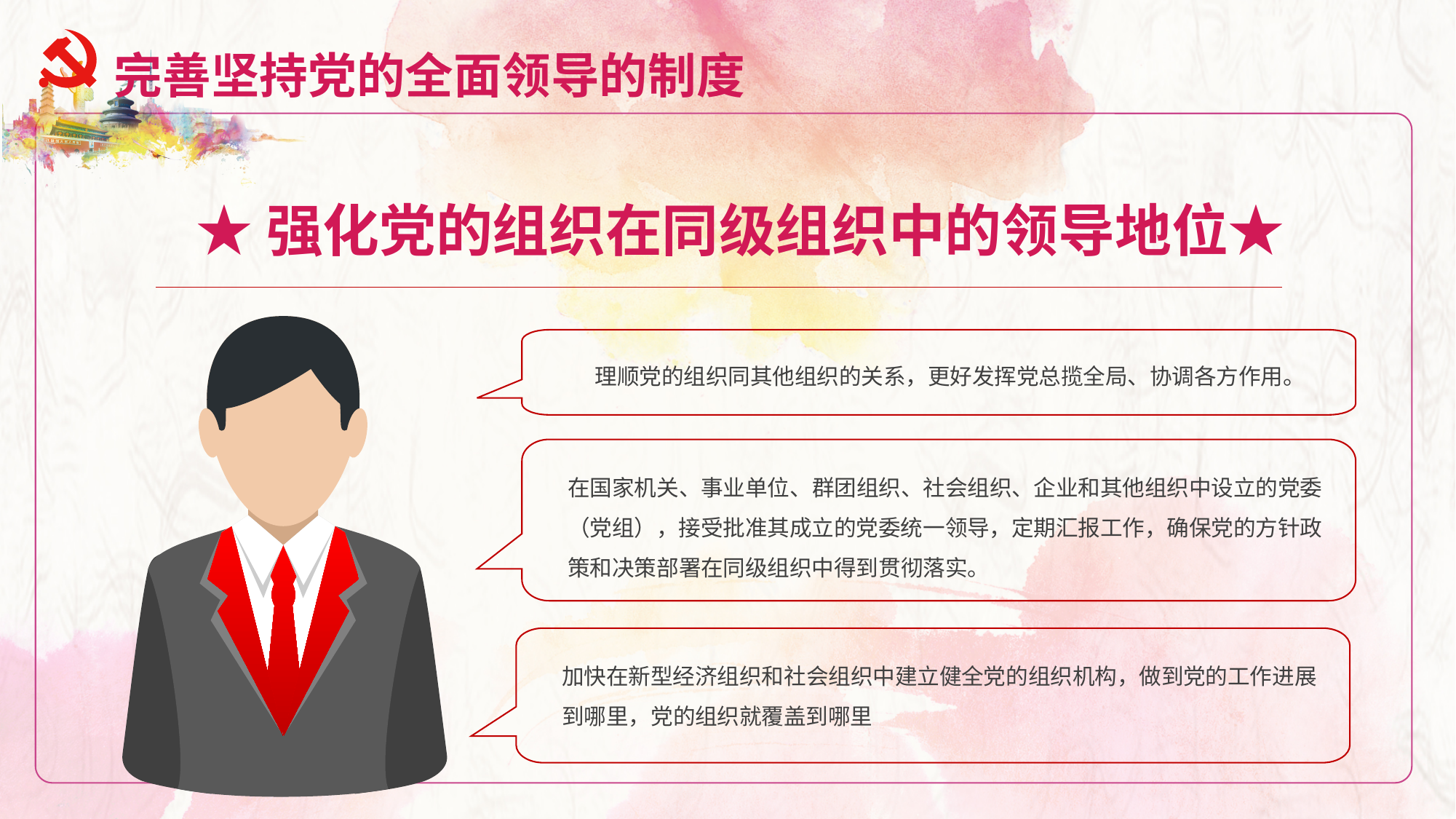

完善坚持党的全面领导的制度
★强化党的组织在同级组织中的领导地位★

理顺党的组织同其他组织的关系，更好发挥党总揽全局、协调各方作用。

在国家机关、事业单位、群团组织、社会组织、企业和其他组织中设立的党委（党组），接受批准其成立的党委统一领导，定期汇报工作，确保党的方针政策和决策部署在同级组织中得到贯彻落实。

加快在新型经济组织和社会组织中建立健全党的组织机构，做到党的工作进展到哪里，党的组织就覆盖到哪里